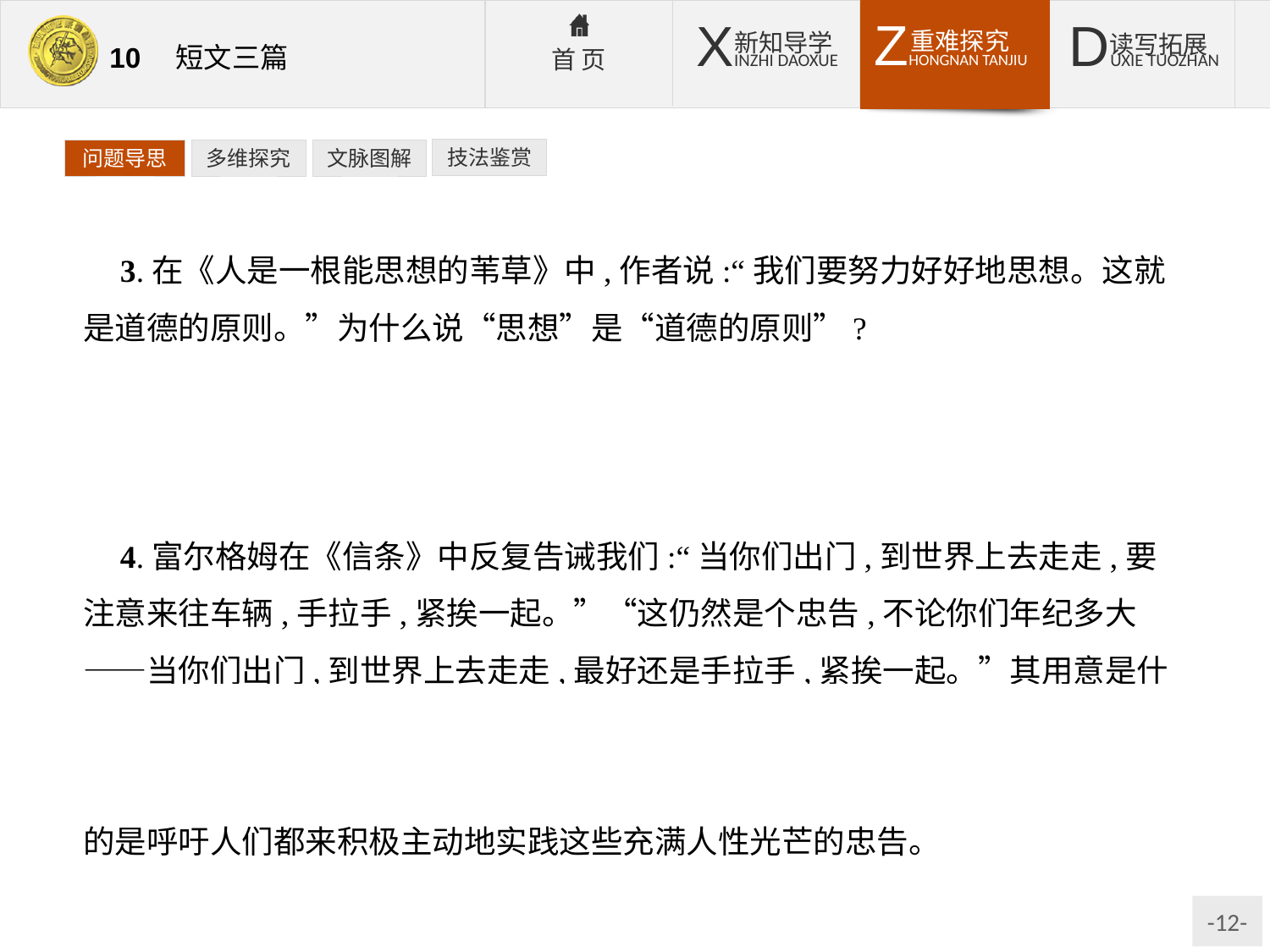

技法鉴赏
问题导思
多维探究
文脉图解
3.在《人是一根能思想的苇草》中,作者说:“我们要努力好好地思想。这就是道德的原则。”为什么说“思想”是“道德的原则”?
提示:道德,是人们共同生活及其行为的准则和规范。道德通过对社会的或一定阶级的舆论对社会生活起约束作用。作者把“努力好好地思想”作为道德的原则,说明作者对思想的高度重视。
4.富尔格姆在《信条》中反复告诫我们:“当你们出门,到世界上去走走,要注意来往车辆,手拉手,紧挨一起。”“这仍然是个忠告,不论你们年纪多大——当你们出门,到世界上去走走,最好还是手拉手,紧挨一起。”其用意是什么?
提示:这是作者告诉我们怎样生活、怎样做事和怎样为人,作者反复告诫的目的是呼吁人们都来积极主动地实践这些充满人性光芒的忠告。